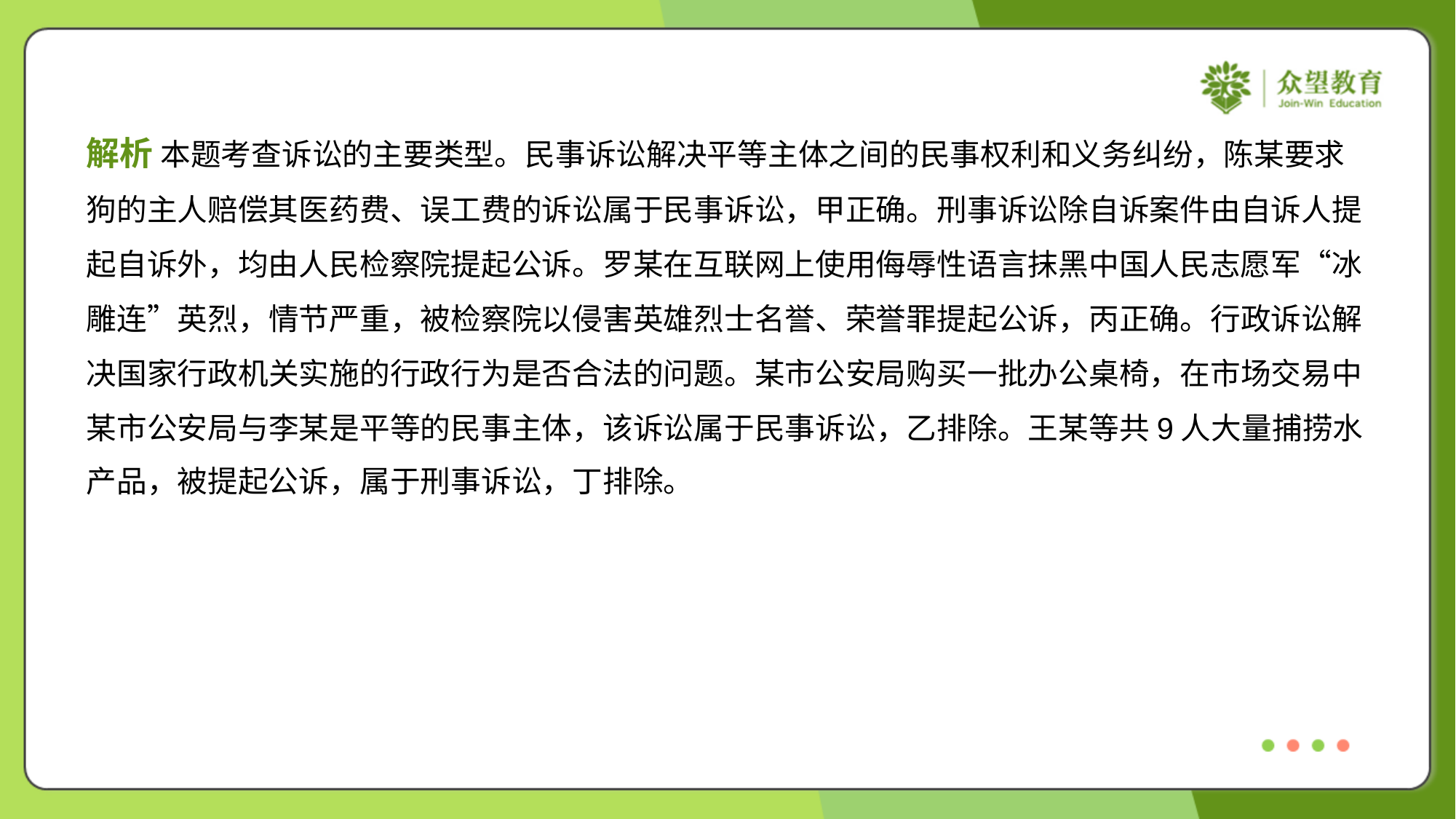

解析 本题考查诉讼的主要类型。民事诉讼解决平等主体之间的民事权利和义务纠纷，陈某要求
狗的主人赔偿其医药费、误工费的诉讼属于民事诉讼，甲正确。刑事诉讼除自诉案件由自诉人提
起自诉外，均由人民检察院提起公诉。罗某在互联网上使用侮辱性语言抹黑中国人民志愿军“冰
雕连”英烈，情节严重，被检察院以侵害英雄烈士名誉、荣誉罪提起公诉，丙正确。行政诉讼解
决国家行政机关实施的行政行为是否合法的问题。某市公安局购买一批办公桌椅，在市场交易中
某市公安局与李某是平等的民事主体，该诉讼属于民事诉讼，乙排除。王某等共9人大量捕捞水
产品，被提起公诉，属于刑事诉讼，丁排除。